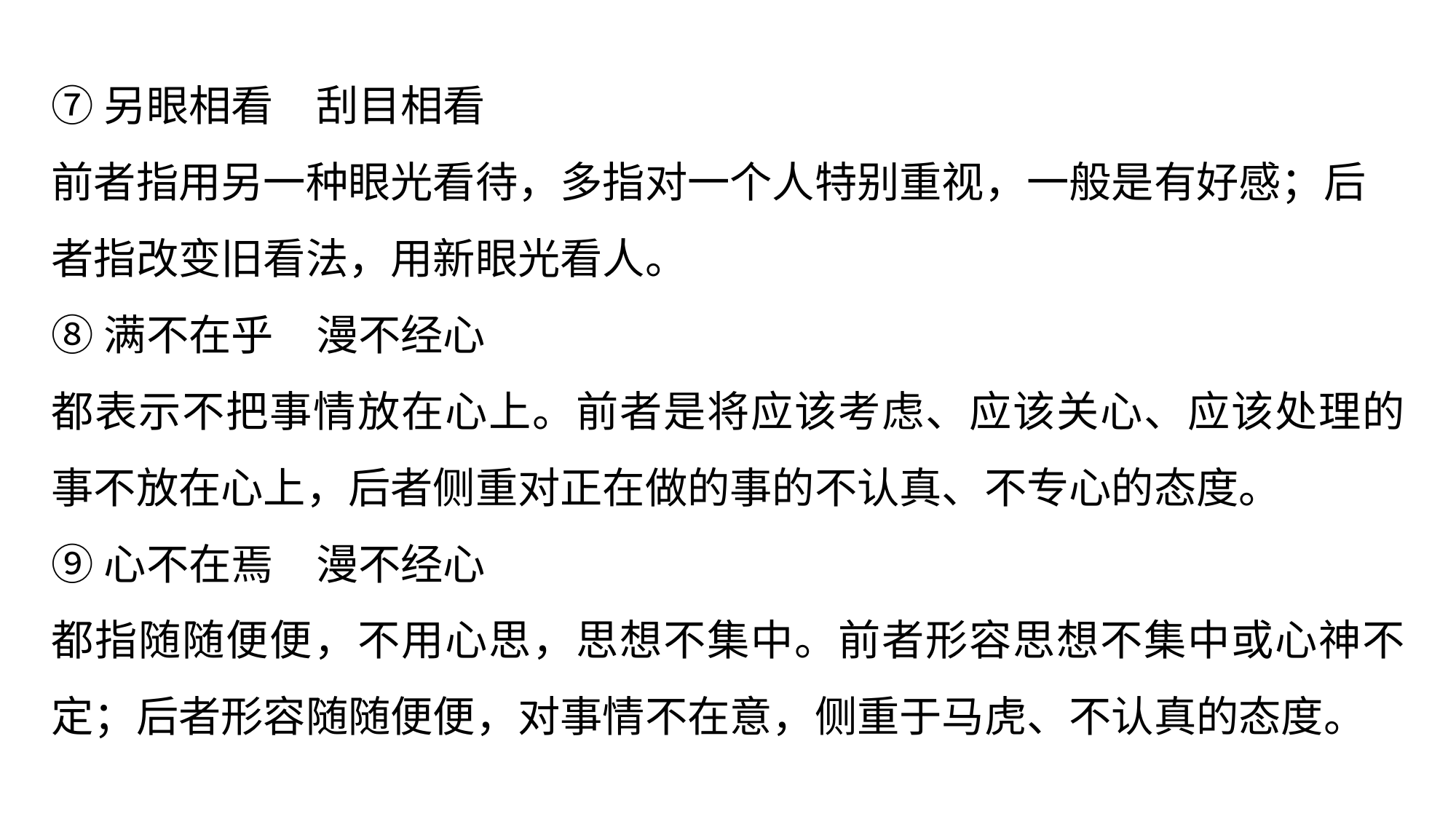

⑦另眼相看　刮目相看
前者指用另一种眼光看待，多指对一个人特别重视，一般是有好感；后者指改变旧看法，用新眼光看人。
⑧满不在乎　漫不经心
都表示不把事情放在心上。前者是将应该考虑、应该关心、应该处理的事不放在心上，后者侧重对正在做的事的不认真、不专心的态度。
⑨心不在焉　漫不经心
都指随随便便，不用心思，思想不集中。前者形容思想不集中或心神不定；后者形容随随便便，对事情不在意，侧重于马虎、不认真的态度。